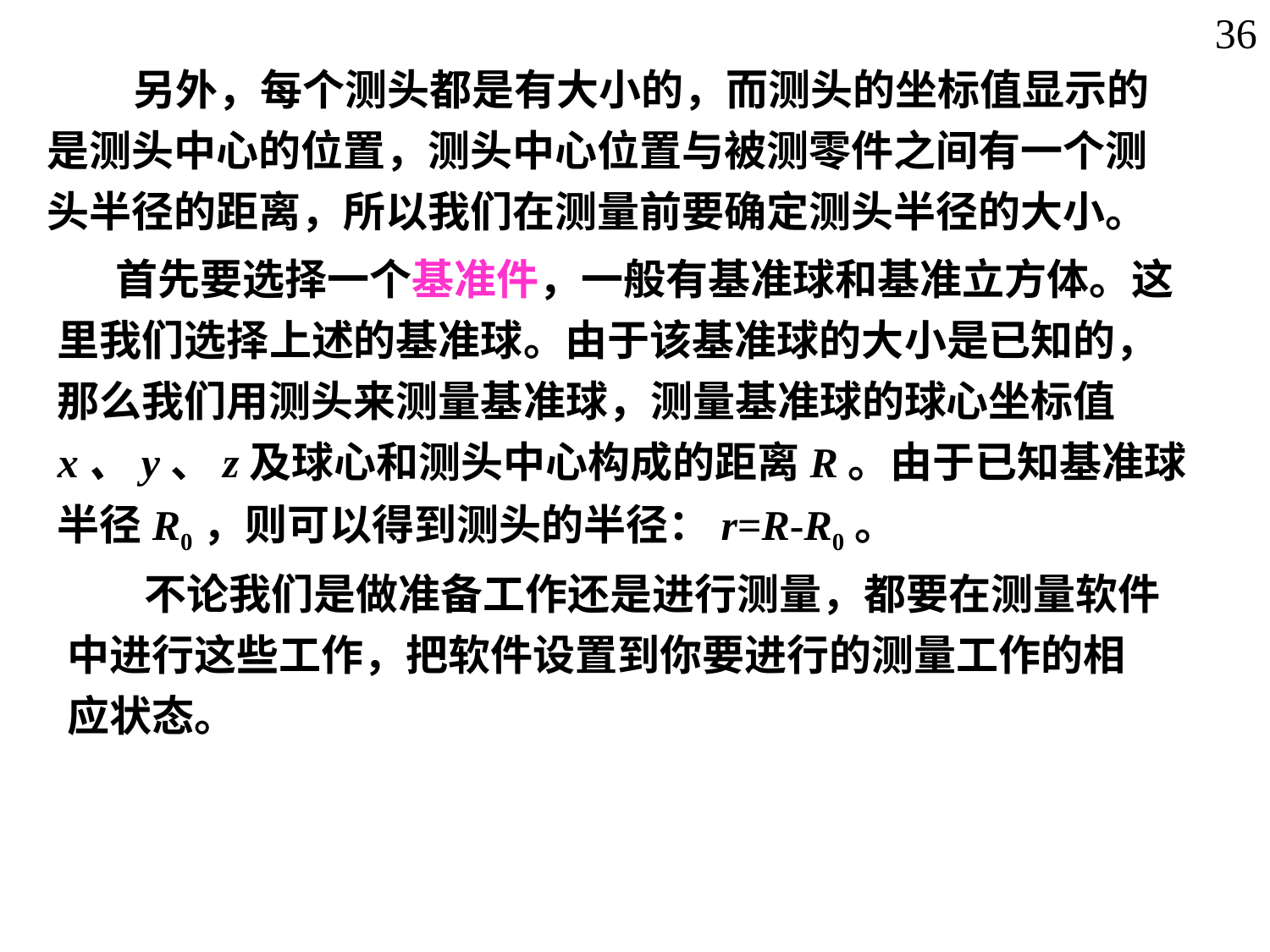

36
        另外，每个测头都是有大小的，而测头的坐标值显示的是测头中心的位置，测头中心位置与被测零件之间有一个测头半径的距离，所以我们在测量前要确定测头半径的大小。
     首先要选择一个基准件，一般有基准球和基准立方体。这里我们选择上述的基准球。由于该基准球的大小是已知的，那么我们用测头来测量基准球，测量基准球的球心坐标值 x、y、z及球心和测头中心构成的距离R。由于已知基准球半径R0，则可以得到测头的半径：r=R-R0。
       不论我们是做准备工作还是进行测量，都要在测量软件中进行这些工作，把软件设置到你要进行的测量工作的相应状态。